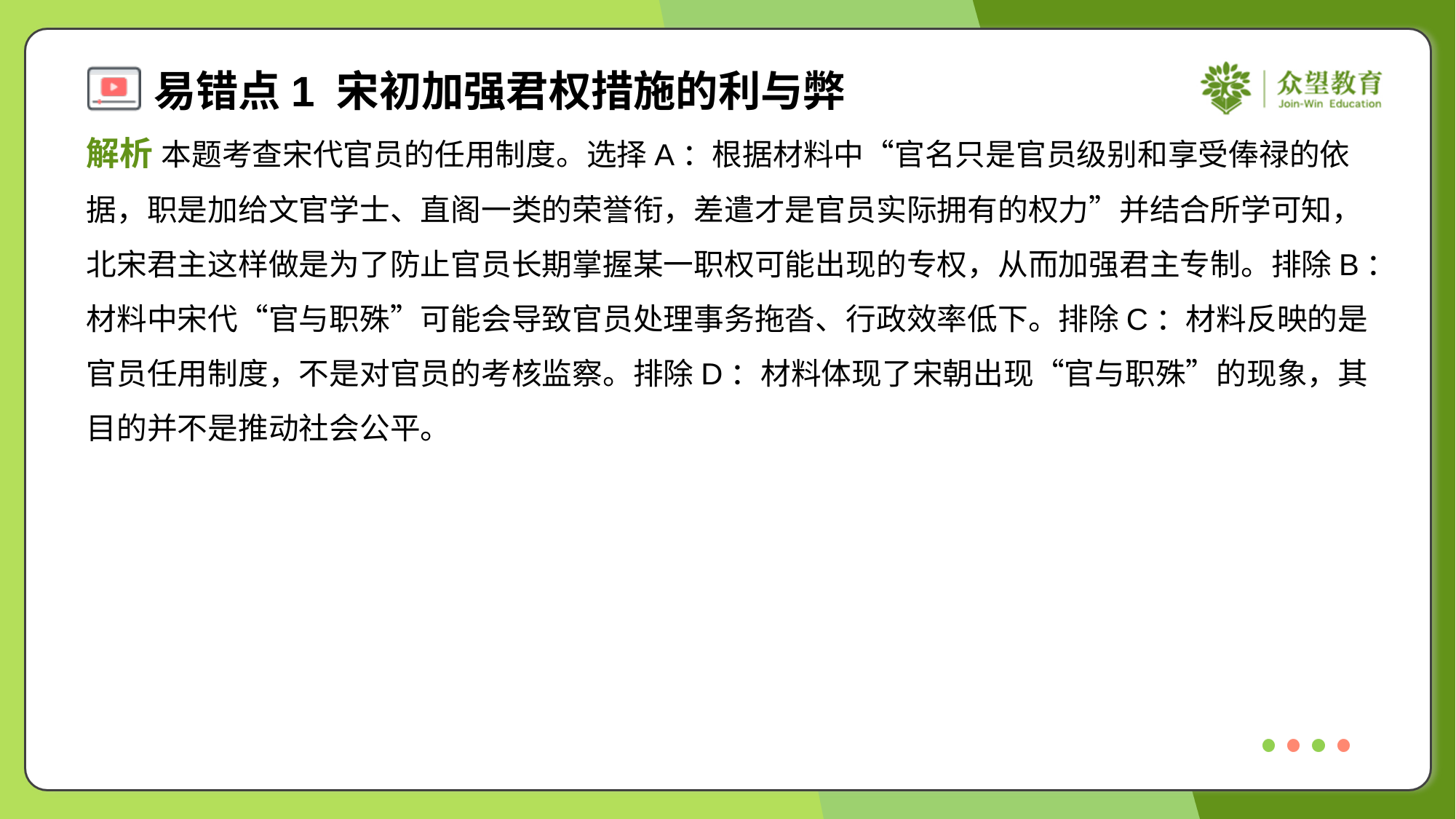

解析 本题考查宋代官员的任用制度。选择A：根据材料中“官名只是官员级别和享受俸禄的依
据，职是加给文官学士、直阁一类的荣誉衔，差遣才是官员实际拥有的权力”并结合所学可知，
北宋君主这样做是为了防止官员长期掌握某一职权可能出现的专权，从而加强君主专制。排除B：
材料中宋代“官与职殊”可能会导致官员处理事务拖沓、行政效率低下。排除C：材料反映的是
官员任用制度，不是对官员的考核监察。排除D：材料体现了宋朝出现“官与职殊”的现象，其
目的并不是推动社会公平。